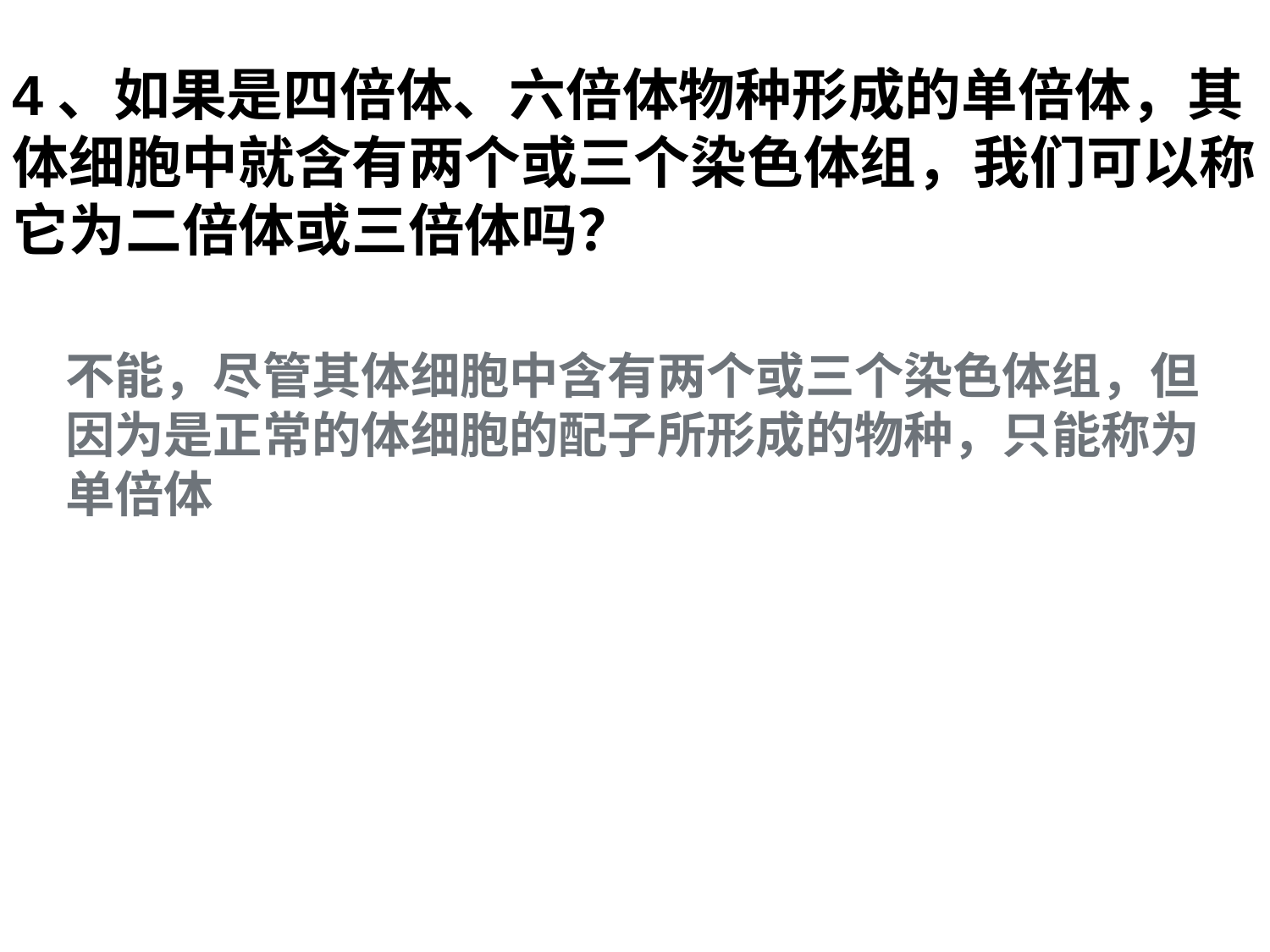

4、如果是四倍体、六倍体物种形成的单倍体，其体细胞中就含有两个或三个染色体组，我们可以称它为二倍体或三倍体吗？
不能，尽管其体细胞中含有两个或三个染色体组，但因为是正常的体细胞的配子所形成的物种，只能称为单倍体